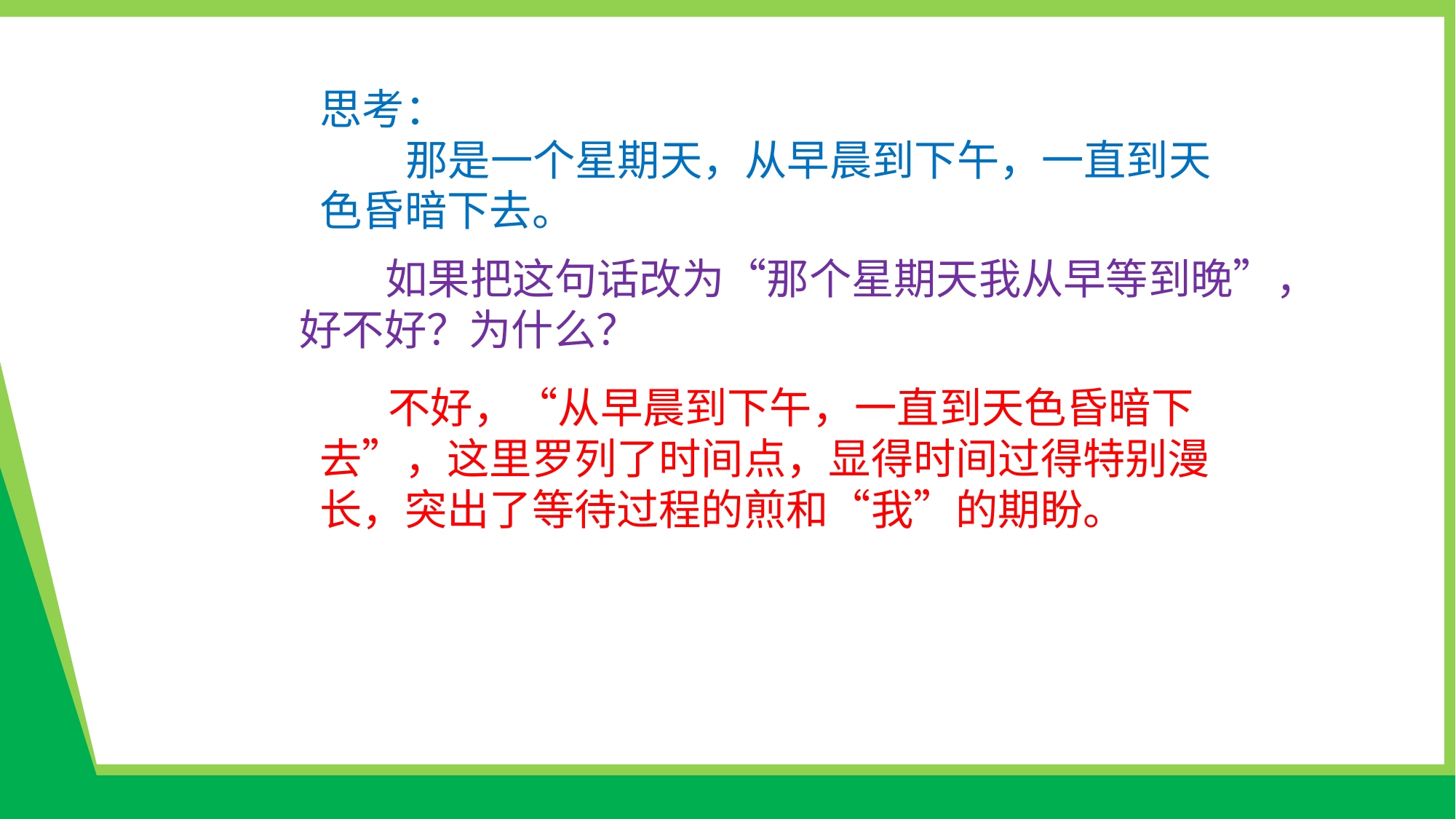

思考：
        那是一个星期天，从早晨到下午，一直到天色昏暗下去。
        如果把这句话改为“那个星期天我从早等到晚”，好不好？为什么？

          不好，“从早晨到下午，一直到天色昏暗下去”，这里罗列了时间点，显得时间过得特别漫长，突出了等待过程的煎和“我”的期盼。